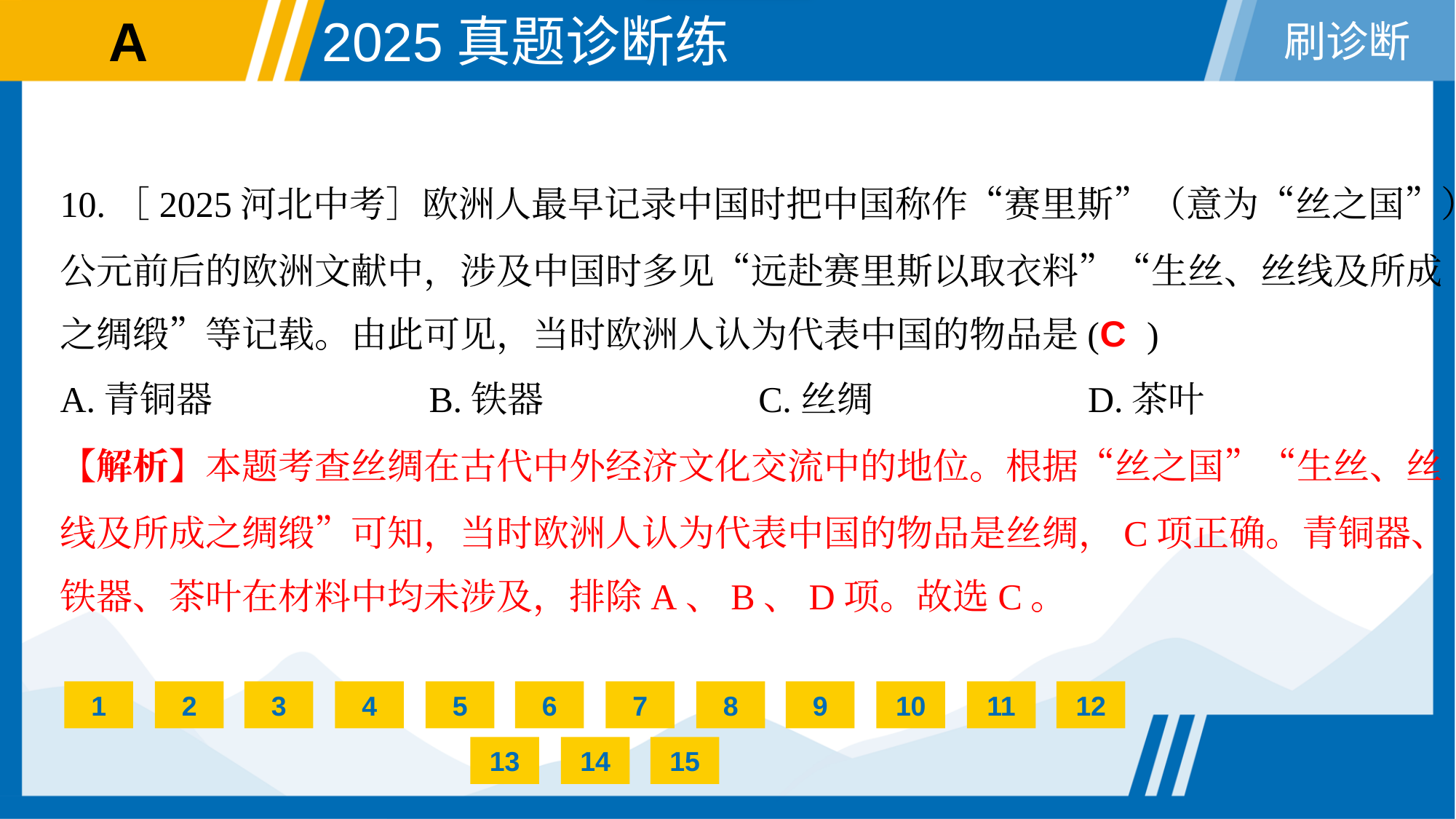

10.［2025河北中考］欧洲人最早记录中国时把中国称作“赛里斯”（意为“丝之国”）。
公元前后的欧洲文献中，涉及中国时多见“远赴赛里斯以取衣料”“生丝、丝线及所成
之绸缎”等记载。由此可见，当时欧洲人认为代表中国的物品是(     )
C
A.青铜器	B.铁器	C.丝绸	D.茶叶
【解析】本题考查丝绸在古代中外经济文化交流中的地位。根据“丝之国”“生丝、丝
线及所成之绸缎”可知，当时欧洲人认为代表中国的物品是丝绸，C项正确。青铜器、
铁器、茶叶在材料中均未涉及，排除A、B、D项。故选C。